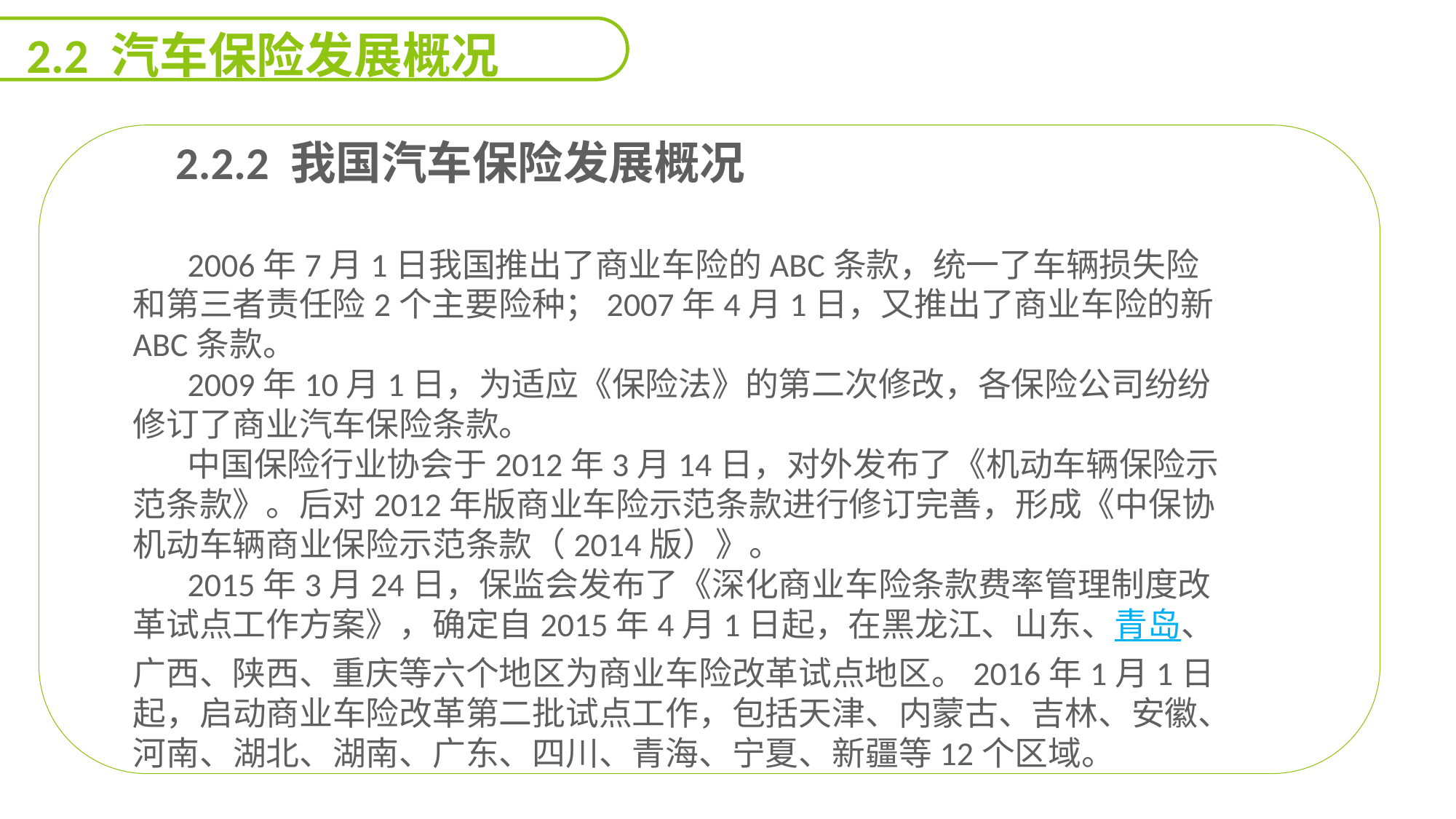

2.2 汽车保险发展概况

 2.2.2 我国汽车保险发展概况

2006年7月1日我国推出了商业车险的ABC条款，统一了车辆损失险和第三者责任险2个主要险种；2007年4月1日，又推出了商业车险的新ABC条款。
2009年10月1日，为适应《保险法》的第二次修改，各保险公司纷纷修订了商业汽车保险条款。
中国保险行业协会于2012年3月14日，对外发布了《机动车辆保险示范条款》。后对2012年版商业车险示范条款进行修订完善，形成《中保协机动车辆商业保险示范条款（2014版）》。
2015年3月24日，保监会发布了《深化商业车险条款费率管理制度改革试点工作方案》，确定自2015年4月1日起，在黑龙江、山东、青岛、广西、陕西、重庆等六个地区为商业车险改革试点地区。2016年1月1日起，启动商业车险改革第二批试点工作，包括天津、内蒙古、吉林、安徽、河南、湖北、湖南、广东、四川、青海、宁夏、新疆等12个区域。
能力
目标
延迟符